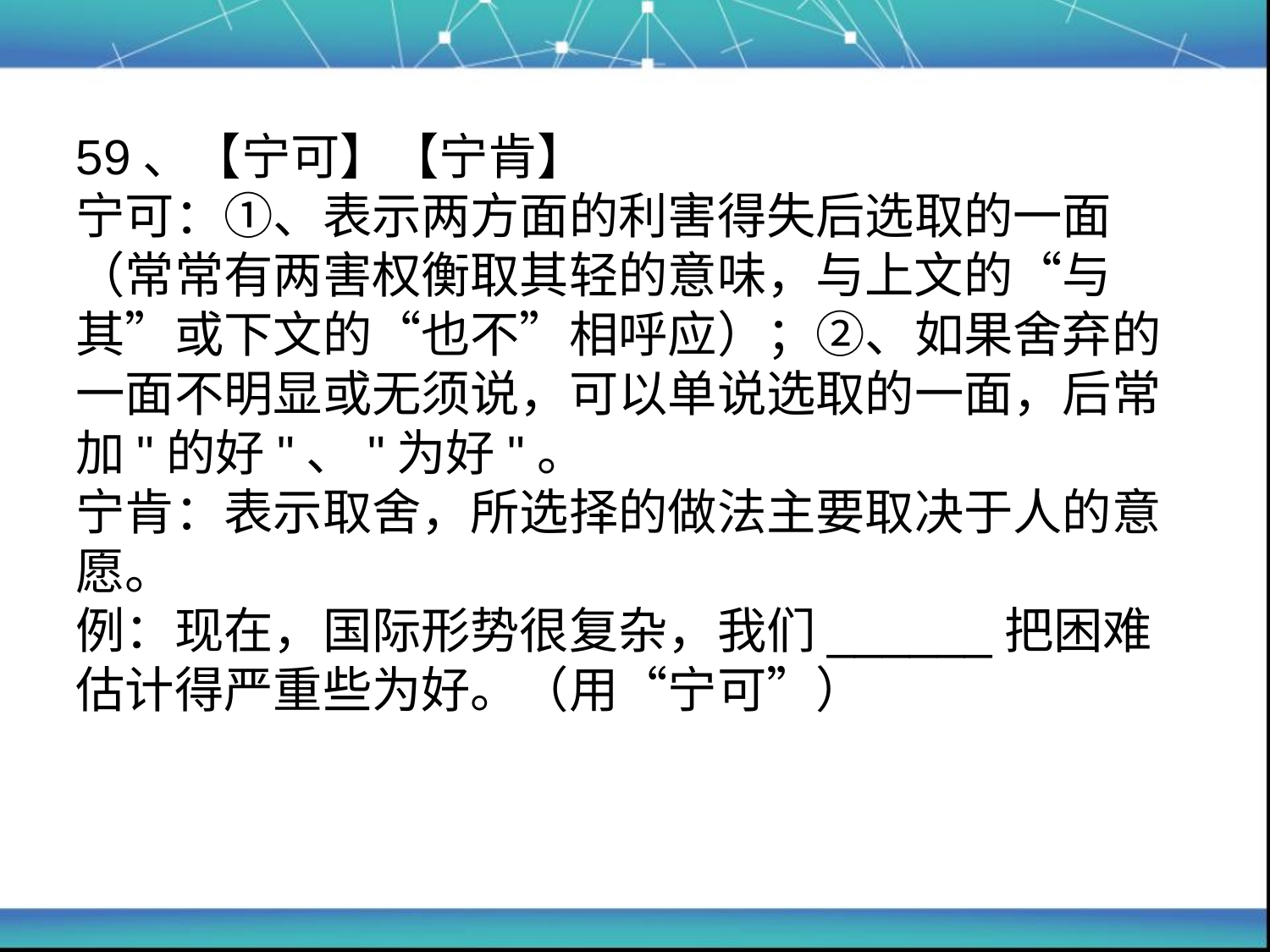

# 59、【宁可】【宁肯】 宁可：①、表示两方面的利害得失后选取的一面（常常有两害权衡取其轻的意味，与上文的“与其”或下文的“也不”相呼应）；②、如果舍弃的一面不明显或无须说，可以单说选取的一面，后常加"的好"、"为好"。 宁肯：表示取舍，所选择的做法主要取决于人的意愿。 例：现在，国际形势很复杂，我们______把困难估计得严重些为好。（用“宁可”）